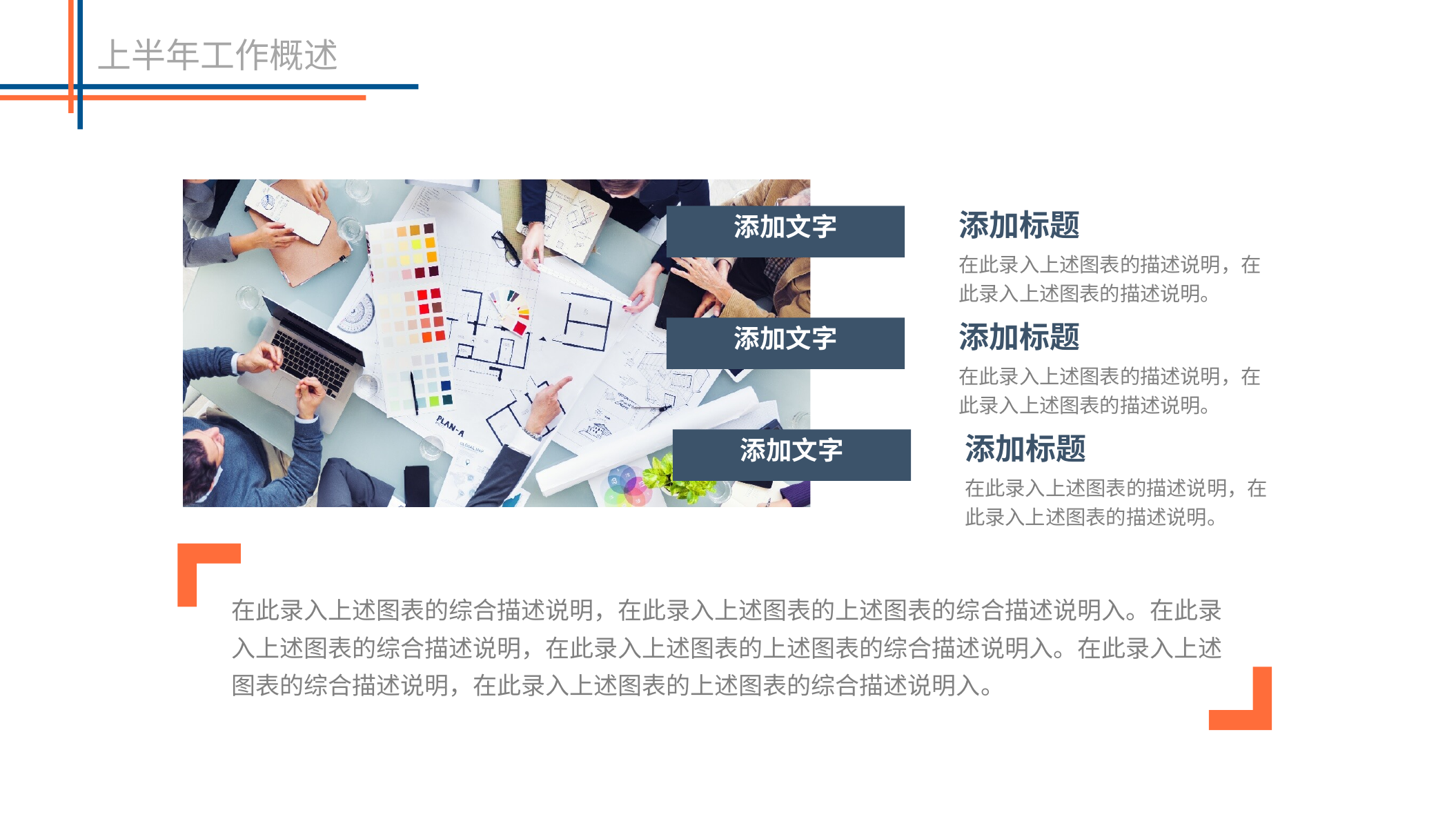

上半年工作概述

添加标题
添加文字

在此录入上述图表的描述说明，在此录入上述图表的描述说明。
添加标题
添加文字

在此录入上述图表的描述说明，在此录入上述图表的描述说明。
添加标题
添加文字

在此录入上述图表的描述说明，在此录入上述图表的描述说明。

在此录入上述图表的综合描述说明，在此录入上述图表的上述图表的综合描述说明入。在此录入上述图表的综合描述说明，在此录入上述图表的上述图表的综合描述说明入。在此录入上述图表的综合描述说明，在此录入上述图表的上述图表的综合描述说明入。